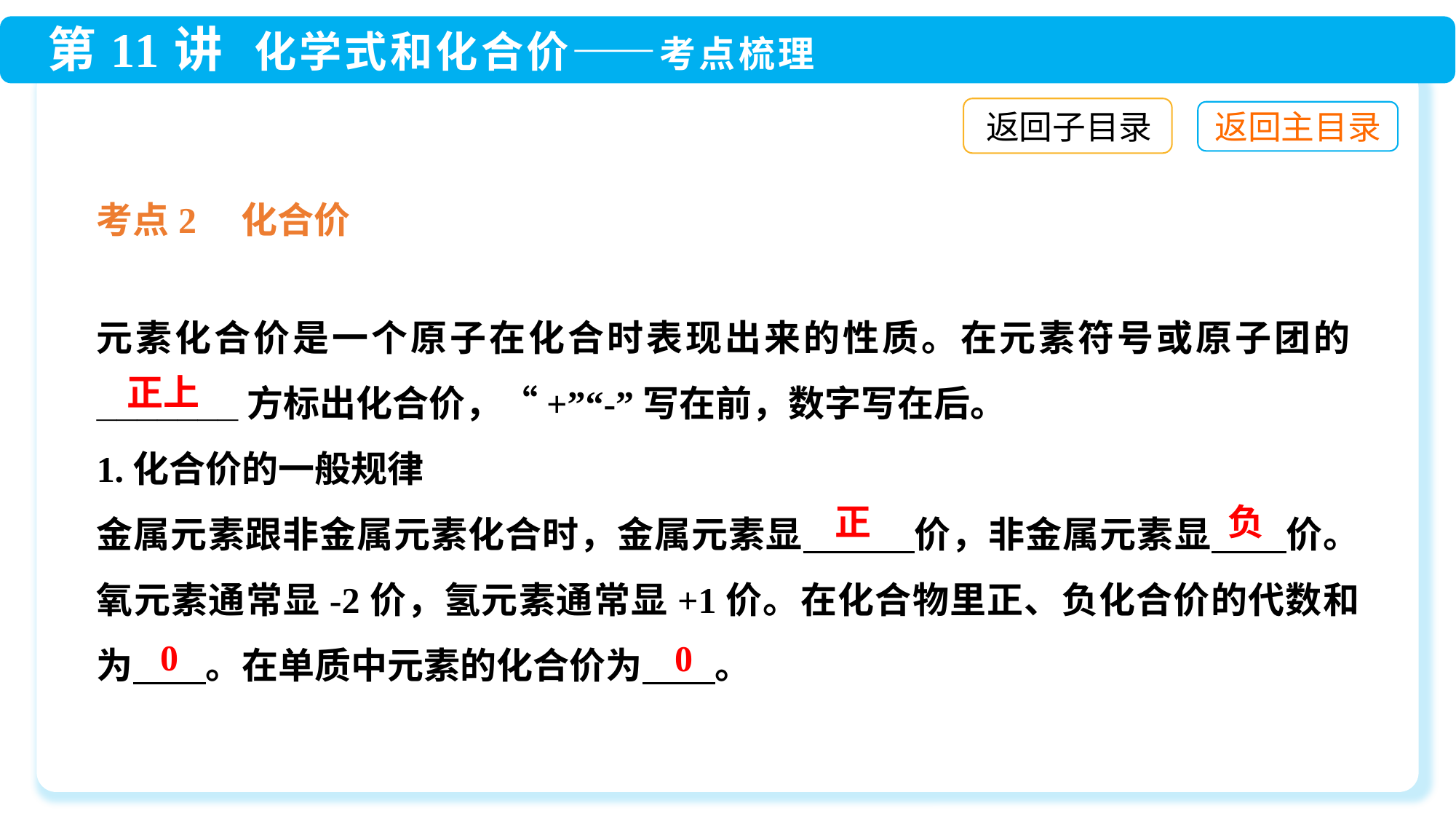

返回子目录
考点2　化合价
元素化合价是一个原子在化合时表现出来的性质。在元素符号或原子团的_______方标出化合价，“+”“-”写在前，数字写在后。
1.化合价的一般规律
金属元素跟非金属元素化合时，金属元素显　　　价，非金属元素显　　价。氧元素通常显-2价，氢元素通常显+1价。在化合物里正、负化合价的代数和为　　。在单质中元素的化合价为　　。
正上
正
负
0
0